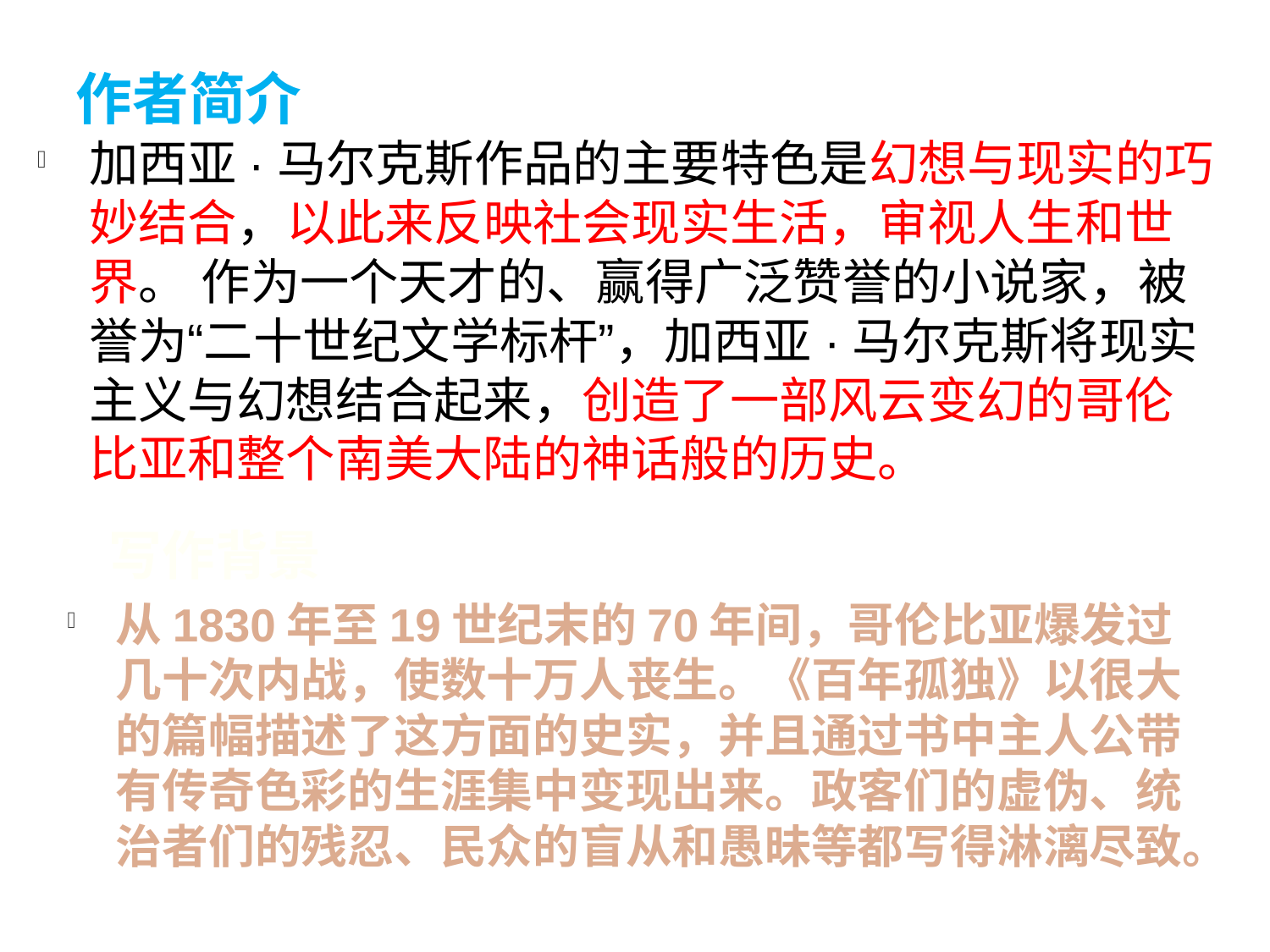

# 作者简介
加西亚·马尔克斯作品的主要特色是幻想与现实的巧妙结合，以此来反映社会现实生活，审视人生和世界。 作为一个天才的、赢得广泛赞誉的小说家，被誉为“二十世纪文学标杆”，加西亚·马尔克斯将现实主义与幻想结合起来，创造了一部风云变幻的哥伦比亚和整个南美大陆的神话般的历史。
  写作背景
从1830年至19世纪末的70年间，哥伦比亚爆发过几十次内战，使数十万人丧生。《百年孤独》以很大的篇幅描述了这方面的史实，并且通过书中主人公带有传奇色彩的生涯集中变现出来。政客们的虚伪、统治者们的残忍、民众的盲从和愚昧等都写得淋漓尽致。